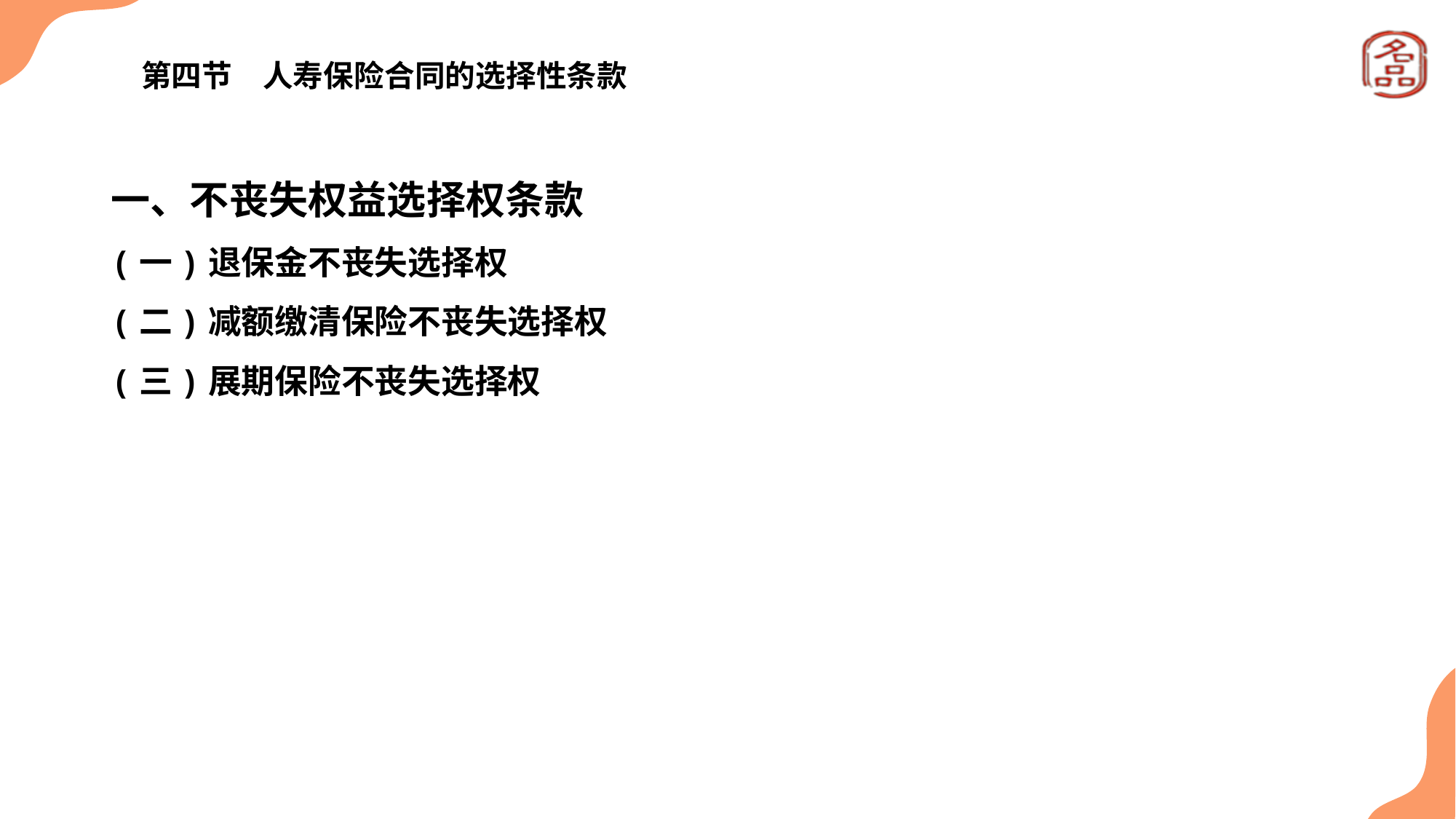

# 第四节　人寿保险合同的选择性条款
一、不丧失权益选择权条款
(一)退保金不丧失选择权
(二)减额缴清保险不丧失选择权
(三)展期保险不丧失选择权